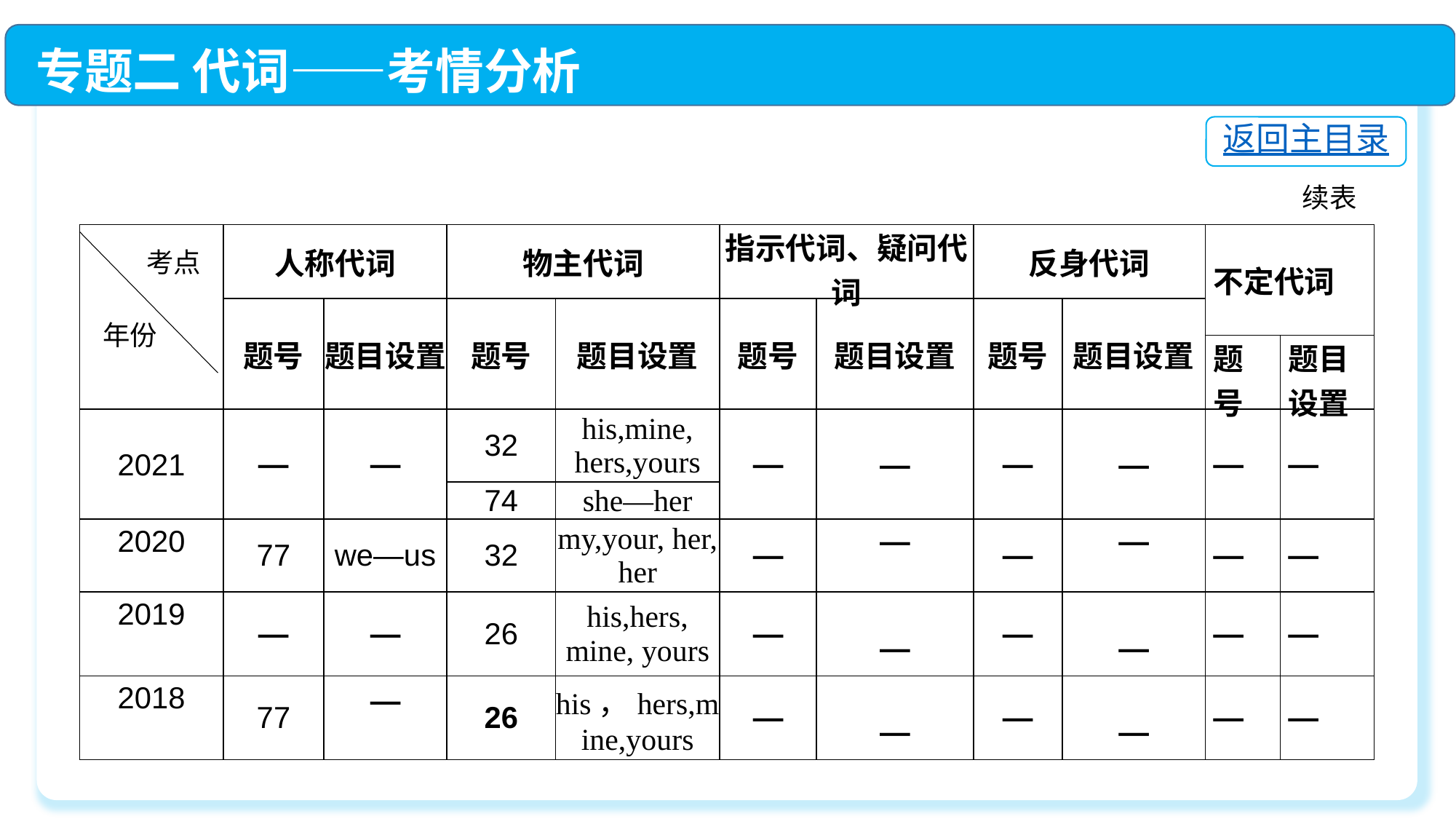

专题二 代词——考情分析

返回主目录
续表
|  | 人称代词 |  | 物主代词 |  | 指示代词、疑问代词 |  | 反身代词 |  | 不定代词 |  |
| --- | --- | --- | --- | --- | --- | --- | --- | --- | --- | --- |
|  | 题号 | 题目设置 | 题号 | 题目设置 | 题号 | 题目设置 | 题号 | 题目设置 |  |  |
|  |  |  |  |  |  |  |  |  | 题号 | 题目设置 |
| 2021 | — | — | 32 | his,mine, hers,yours | — | — | — | — | — | — |
|  |  |  | 74 | she—her |  |  |  |  |  |  |
| 2020 | 77 | we—us | 32 | my,your, her, her | — | — | — | — | — | — |
| 2019 | — | — | 26 | his,hers, mine, yours | — | — | — | — | — | — |
| 2018 | 77 | — | 26 | his，hers,mine,yours | — | — | — | — | — | — |
 考点
年份